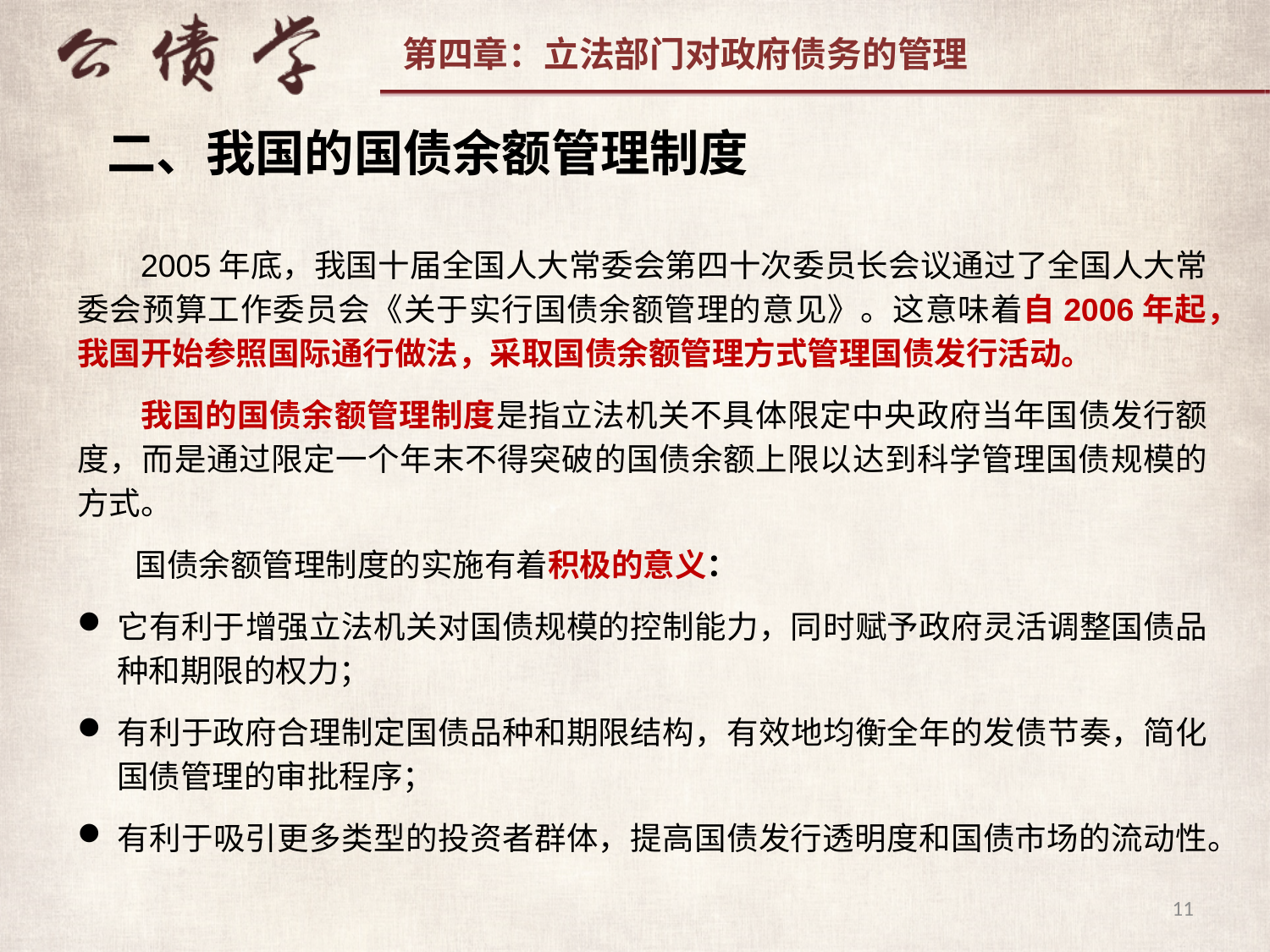

二、我国的国债余额管理制度
       2005年底，我国十届全国人大常委会第四十次委员长会议通过了全国人大常委会预算工作委员会《关于实行国债余额管理的意见》。这意味着自2006年起，我国开始参照国际通行做法，采取国债余额管理方式管理国债发行活动。
       我国的国债余额管理制度是指立法机关不具体限定中央政府当年国债发行额度，而是通过限定一个年末不得突破的国债余额上限以达到科学管理国债规模的方式。
       国债余额管理制度的实施有着积极的意义：
它有利于增强立法机关对国债规模的控制能力，同时赋予政府灵活调整国债品种和期限的权力；
有利于政府合理制定国债品种和期限结构，有效地均衡全年的发债节奏，简化国债管理的审批程序；
有利于吸引更多类型的投资者群体，提高国债发行透明度和国债市场的流动性。
11